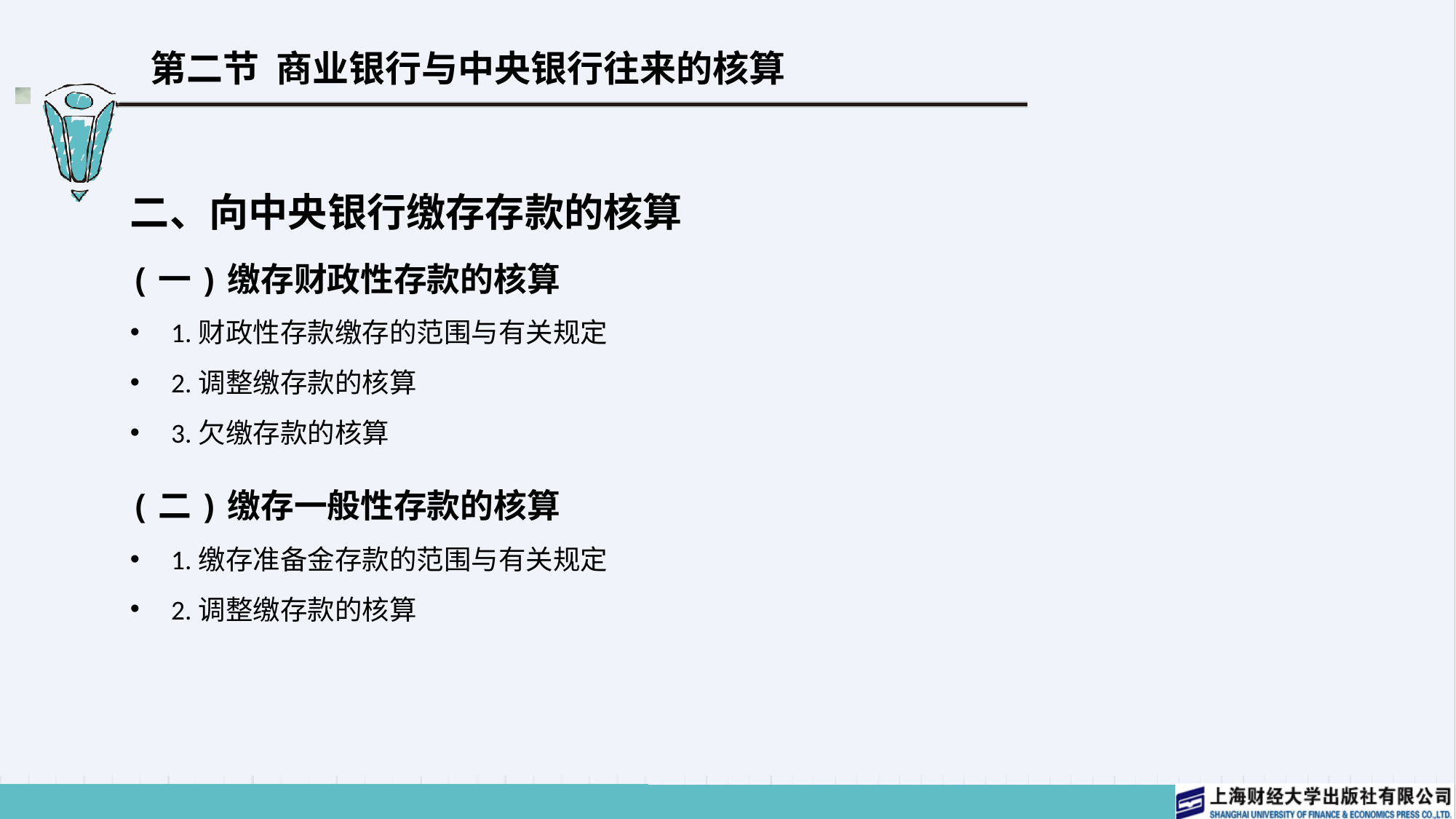

# 第二节  商业银行与中央银行往来的核算
二、向中央银行缴存存款的核算
(一)缴存财政性存款的核算
1.财政性存款缴存的范围与有关规定
2.调整缴存款的核算
3.欠缴存款的核算
(二)缴存一般性存款的核算
1.缴存准备金存款的范围与有关规定
2.调整缴存款的核算